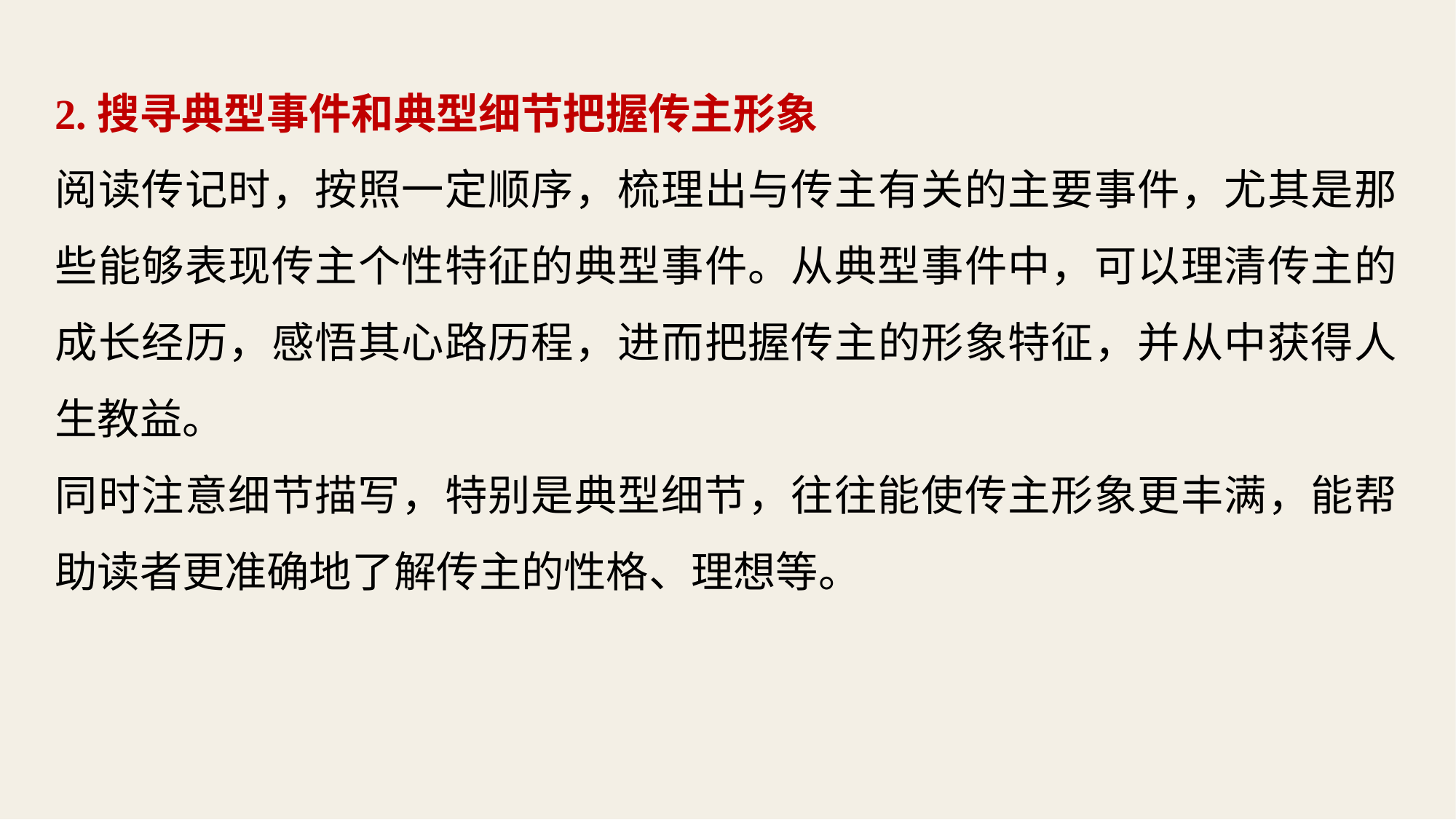

2.搜寻典型事件和典型细节把握传主形象
阅读传记时，按照一定顺序，梳理出与传主有关的主要事件，尤其是那些能够表现传主个性特征的典型事件。从典型事件中，可以理清传主的成长经历，感悟其心路历程，进而把握传主的形象特征，并从中获得人生教益。
同时注意细节描写，特别是典型细节，往往能使传主形象更丰满，能帮助读者更准确地了解传主的性格、理想等。